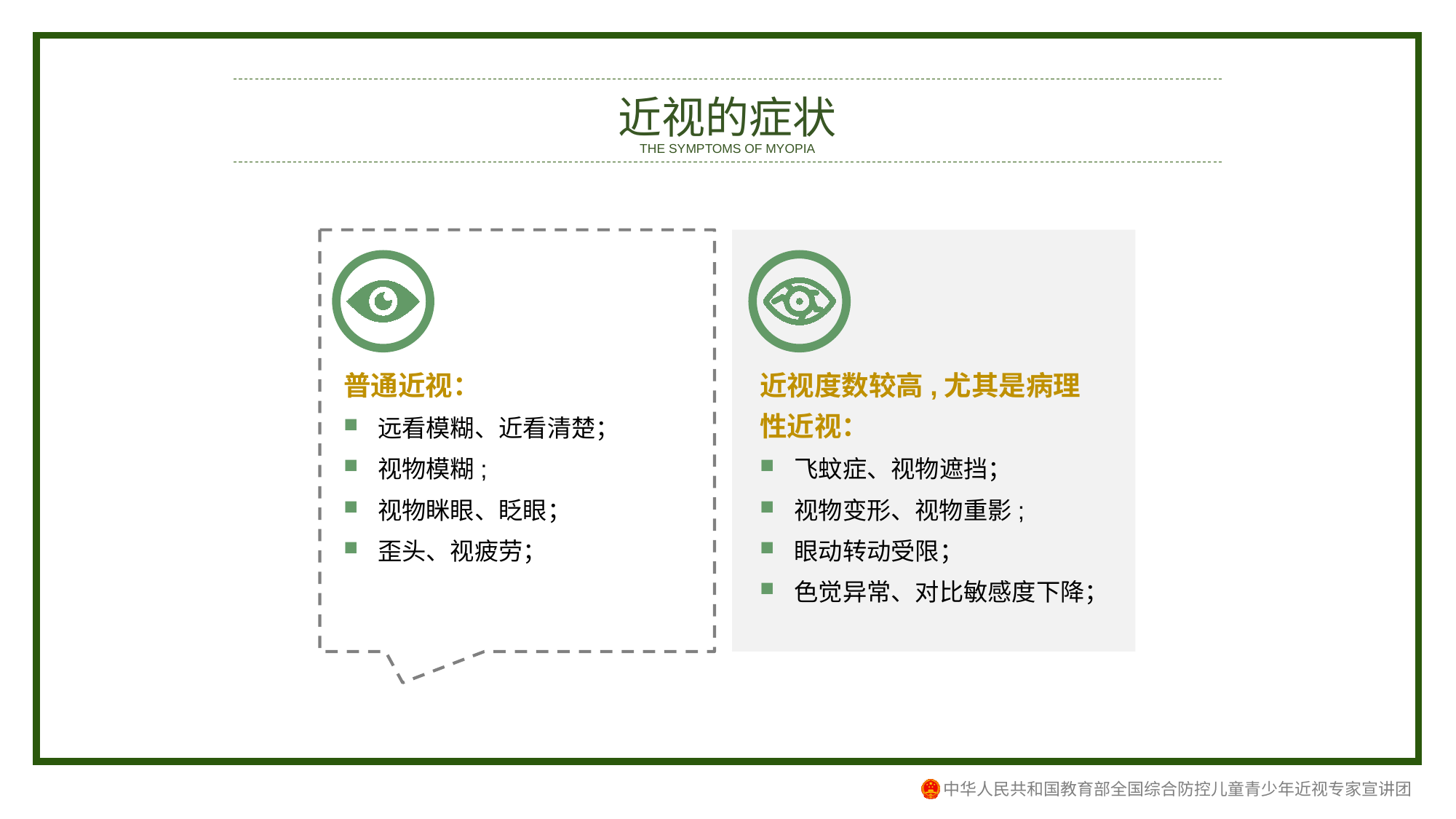

近视的症状
THE SYMPTOMS OF MYOPIA

普通近视：
远看模糊、近看清楚；
视物模糊;
视物眯眼、眨眼；
歪头、视疲劳；
近视度数较高,尤其是病理性近视：
飞蚊症、视物遮挡；
视物变形、视物重影;
眼动转动受限；
色觉异常、对比敏感度下降；